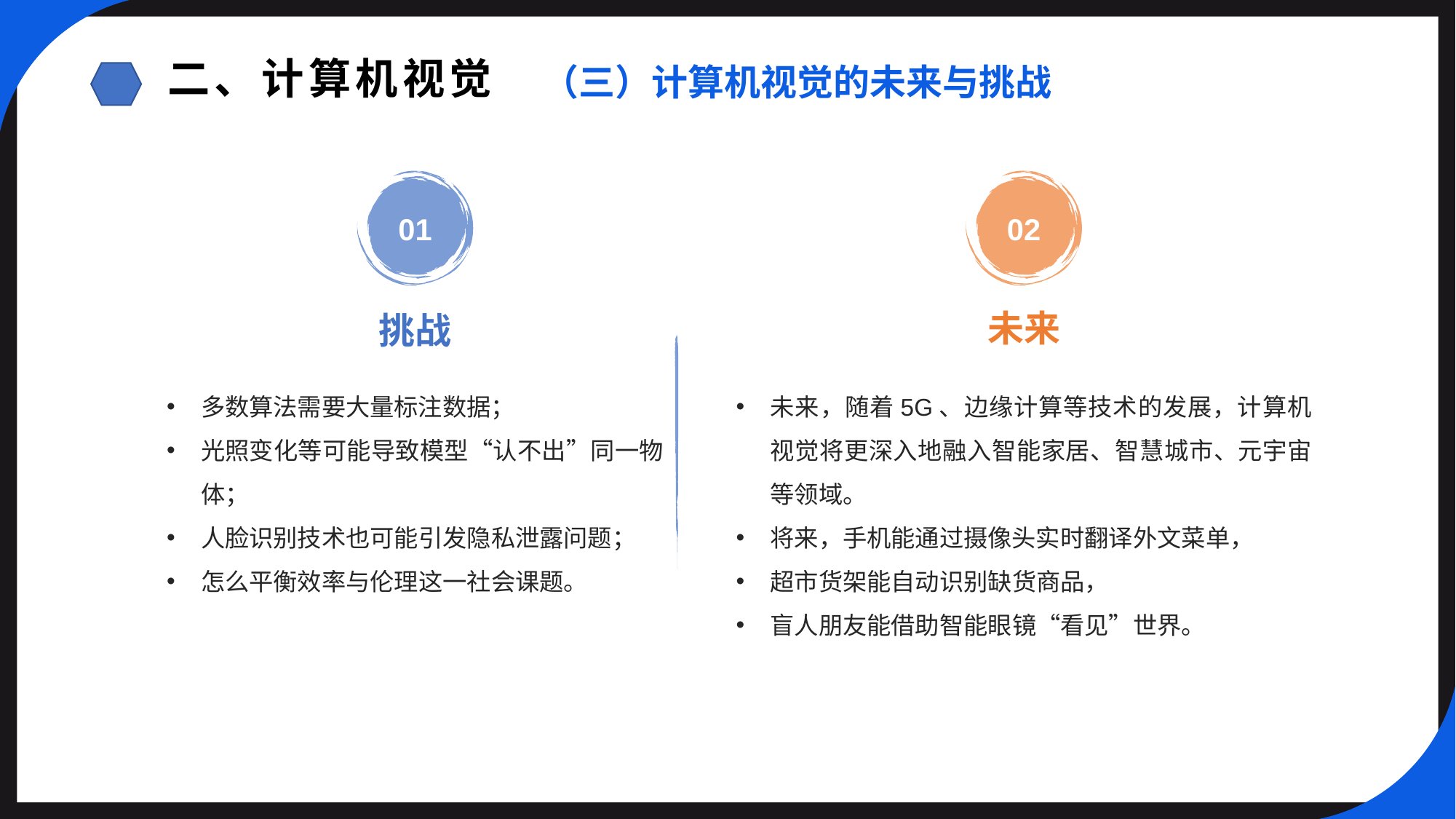

二、计算机视觉
（三）计算机视觉的未来与挑战
01
02
未来
挑战

多数算法需要大量标注数据；
光照变化等可能导致模型“认不出”同一物体；
人脸识别技术也可能引发隐私泄露问题；
怎么平衡效率与伦理这一社会课题。
未来，随着5G、边缘计算等技术的发展，计算机视觉将更深入地融入智能家居、智慧城市、元宇宙等领域。
将来，手机能通过摄像头实时翻译外文菜单，
超市货架能自动识别缺货商品，
盲人朋友能借助智能眼镜“看见”世界。